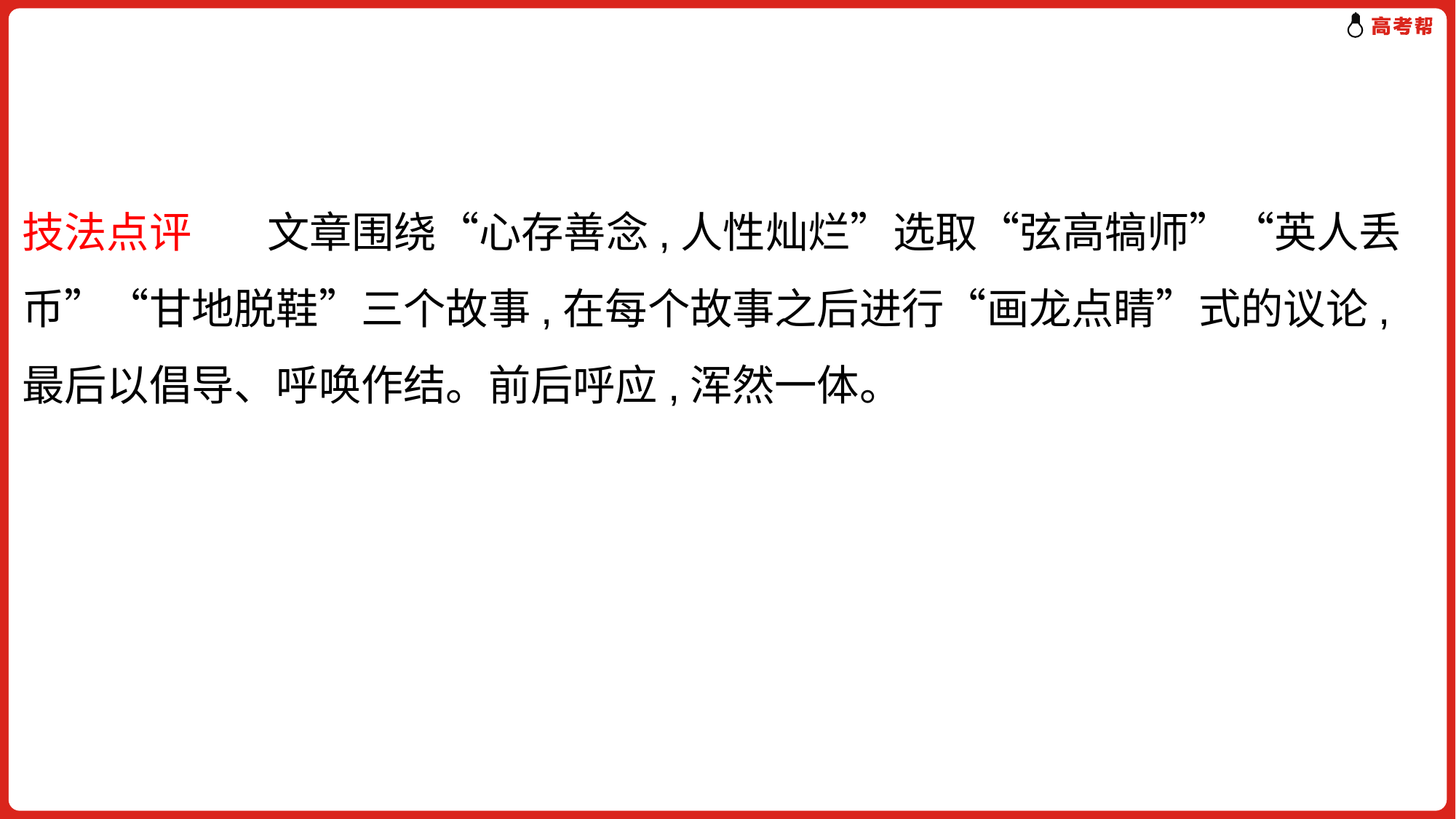

技法点评        文章围绕“心存善念,人性灿烂”选取“弦高犒师”“英人丢币”“甘地脱鞋”三个故事,在每个故事之后进行“画龙点睛”式的议论,最后以倡导、呼唤作结。前后呼应,浑然一体。